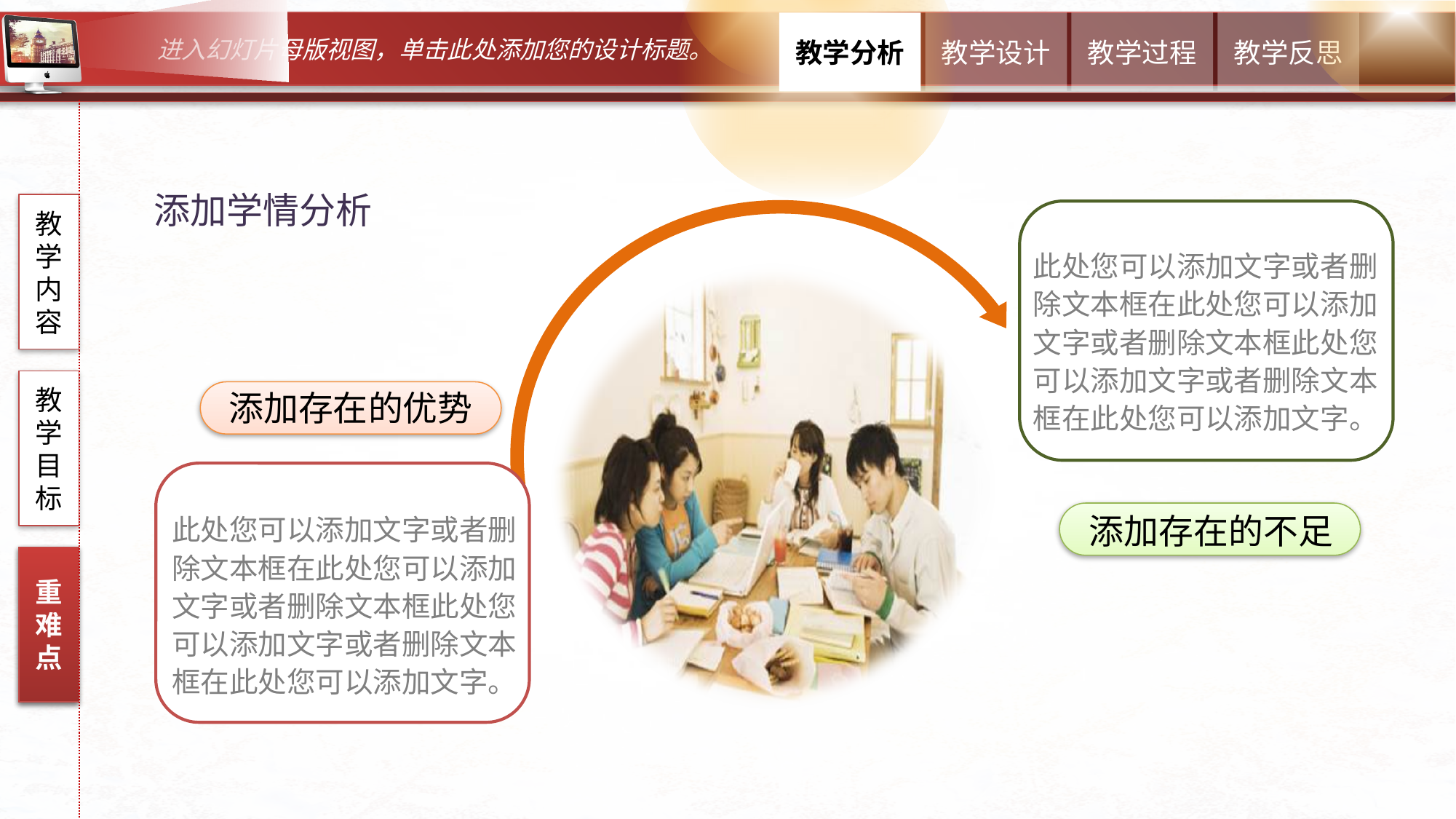

添加学情分析

教学内容

此处您可以添加文字或者删除文本框在此处您可以添加文字或者删除文本框此处您可以添加文字或者删除文本框在此处您可以添加文字。

教学目标
添加存在的优势

此处您可以添加文字或者删除文本框在此处您可以添加文字或者删除文本框此处您可以添加文字或者删除文本框在此处您可以添加文字。

添加存在的不足
重难点
重难点